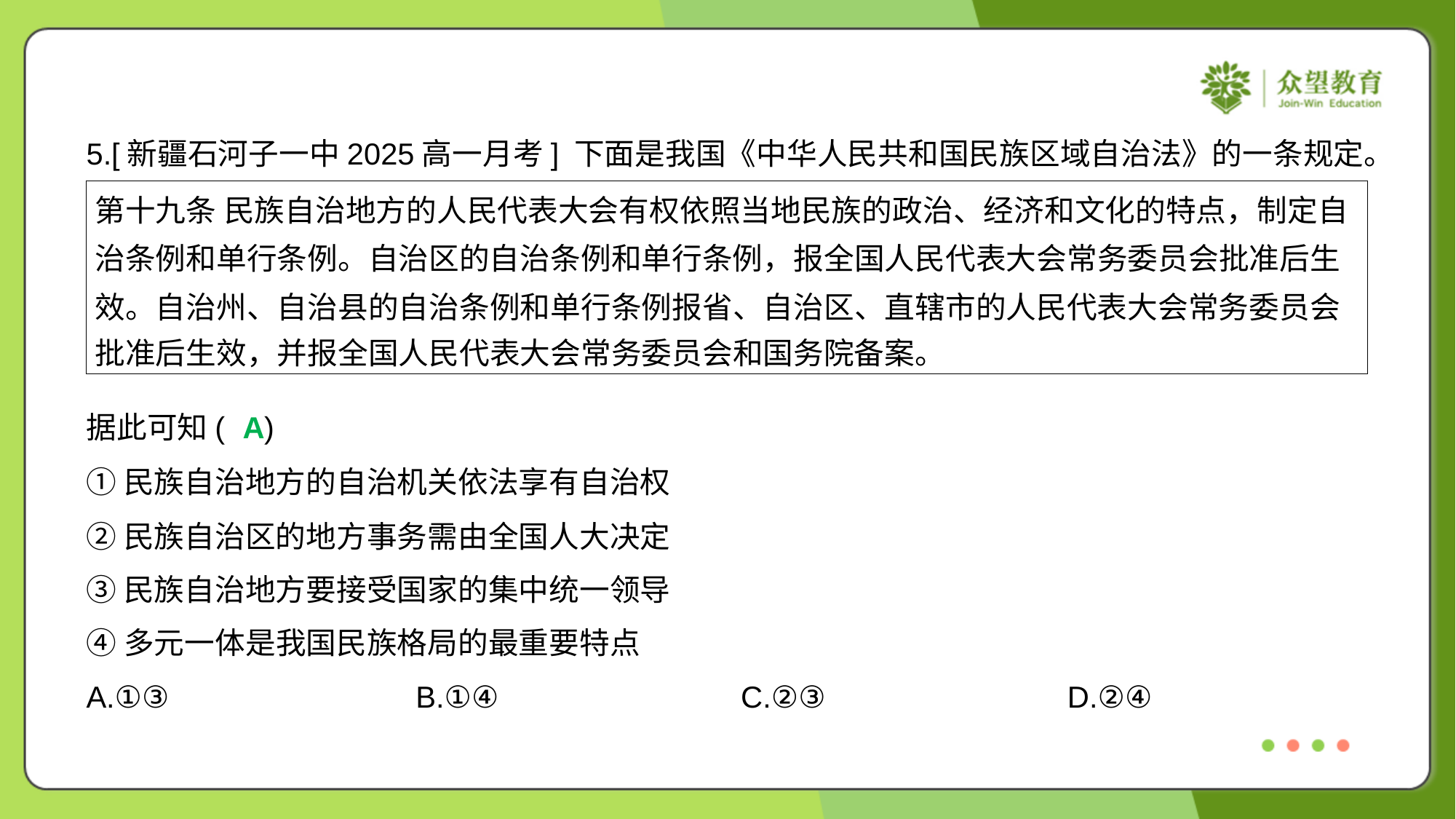

5.[新疆石河子一中2025高一月考] 下面是我国《中华人民共和国民族区域自治法》的一条规定。
| 第十九条 民族自治地方的人民代表大会有权依照当地民族的政治、经济和文化的特点，制定自 治条例和单行条例。自治区的自治条例和单行条例，报全国人民代表大会常务委员会批准后生 效。自治州、自治县的自治条例和单行条例报省、自治区、直辖市的人民代表大会常务委员会 批准后生效，并报全国人民代表大会常务委员会和国务院备案。 |
| --- |
据此可知(     )
A
①民族自治地方的自治机关依法享有自治权
②民族自治区的地方事务需由全国人大决定
③民族自治地方要接受国家的集中统一领导
④多元一体是我国民族格局的最重要特点
A.①③	B.①④	C.②③	D.②④